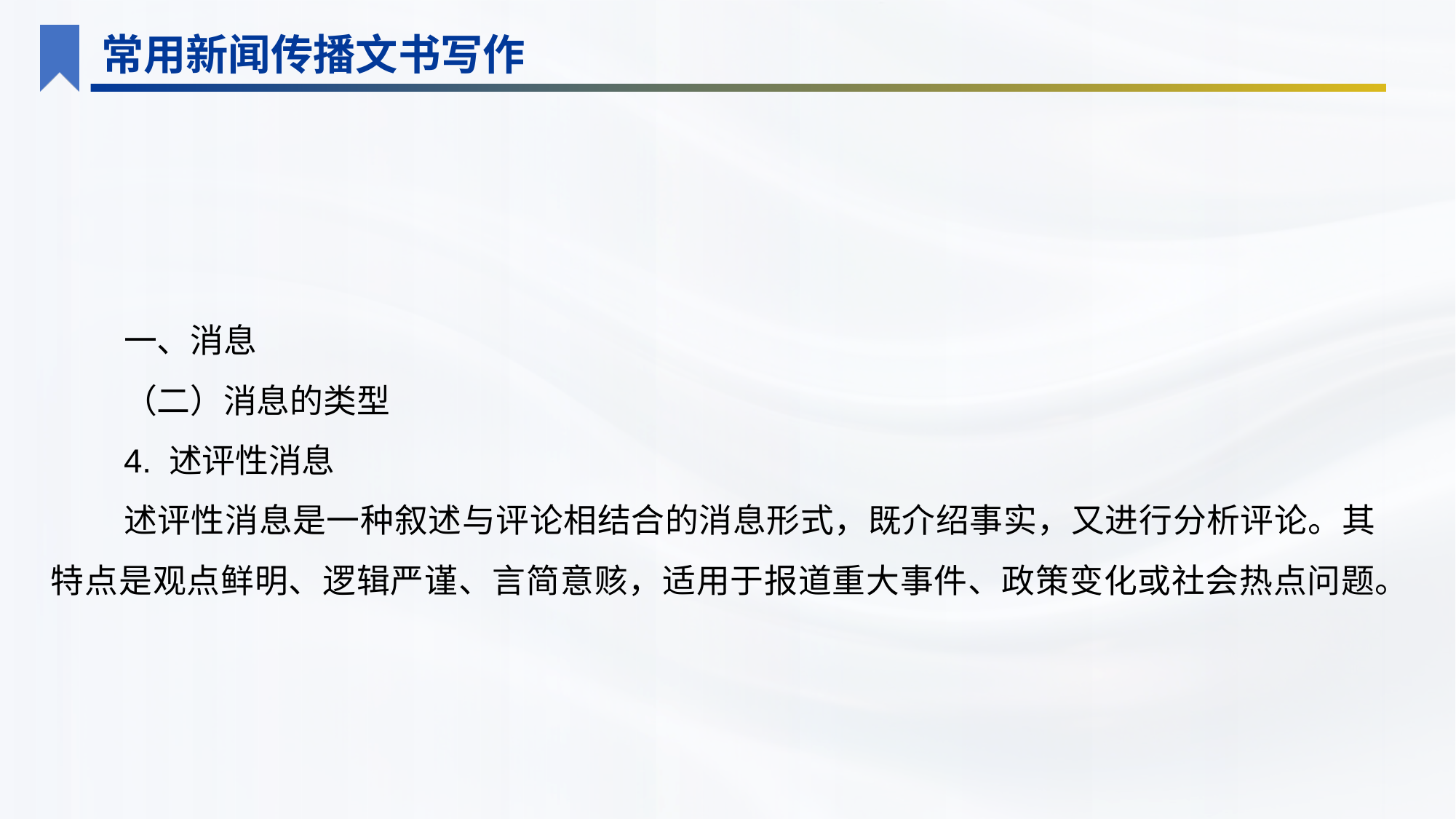

常用新闻传播文书写作
一、消息
（二）消息的类型
4. 述评性消息
述评性消息是一种叙述与评论相结合的消息形式，既介绍事实，又进行分析评论。其特点是观点鲜明、逻辑严谨、言简意赅，适用于报道重大事件、政策变化或社会热点问题。